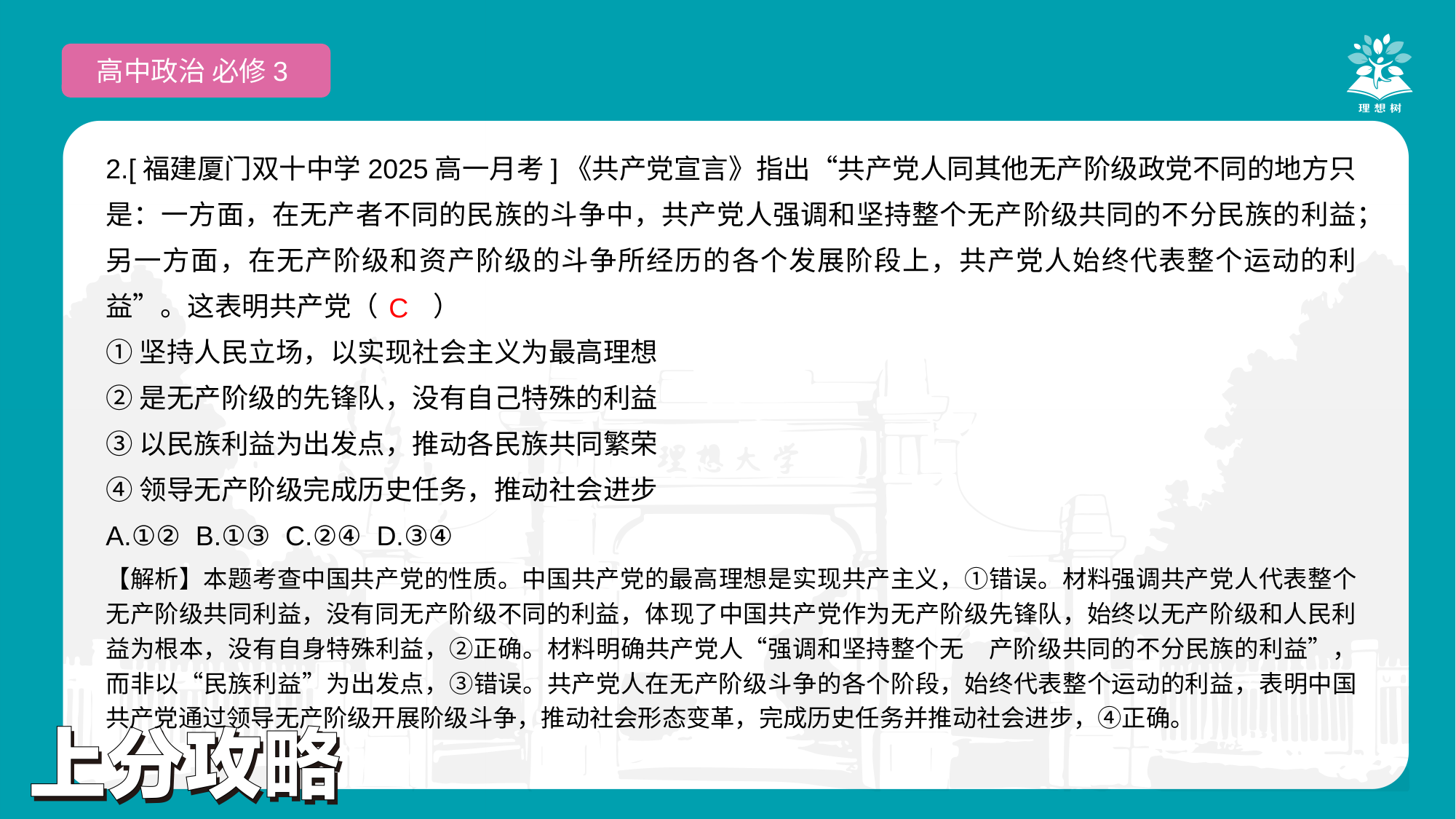

高中政治 必修3
2.[福建厦门双十中学2025高一月考]《共产党宣言》指出“共产党人同其他无产阶级政党不同的地方只是：一方面，在无产者不同的民族的斗争中，共产党人强调和坚持整个无产阶级共同的不分民族的利益；另一方面，在无产阶级和资产阶级的斗争所经历的各个发展阶段上，共产党人始终代表整个运动的利益”。这表明共产党（　　）
①坚持人民立场，以实现社会主义为最高理想
②是无产阶级的先锋队，没有自己特殊的利益
③以民族利益为出发点，推动各民族共同繁荣
④领导无产阶级完成历史任务，推动社会进步
A.①②  B.①③  C.②④  D.③④
 C
【解析】本题考查中国共产党的性质。中国共产党的最高理想是实现共产主义，①错误。材料强调共产党人代表整个无产阶级共同利益，没有同无产阶级不同的利益，体现了中国共产党作为无产阶级先锋队，始终以无产阶级和人民利益为根本，没有自身特殊利益，②正确。材料明确共产党人“强调和坚持整个无　产阶级共同的不分民族的利益”，而非以“民族利益”为出发点，③错误。共产党人在无产阶级斗争的各个阶段，始终代表整个运动的利益，表明中国共产党通过领导无产阶级开展阶级斗争，推动社会形态变革，完成历史任务并推动社会进步，④正确。